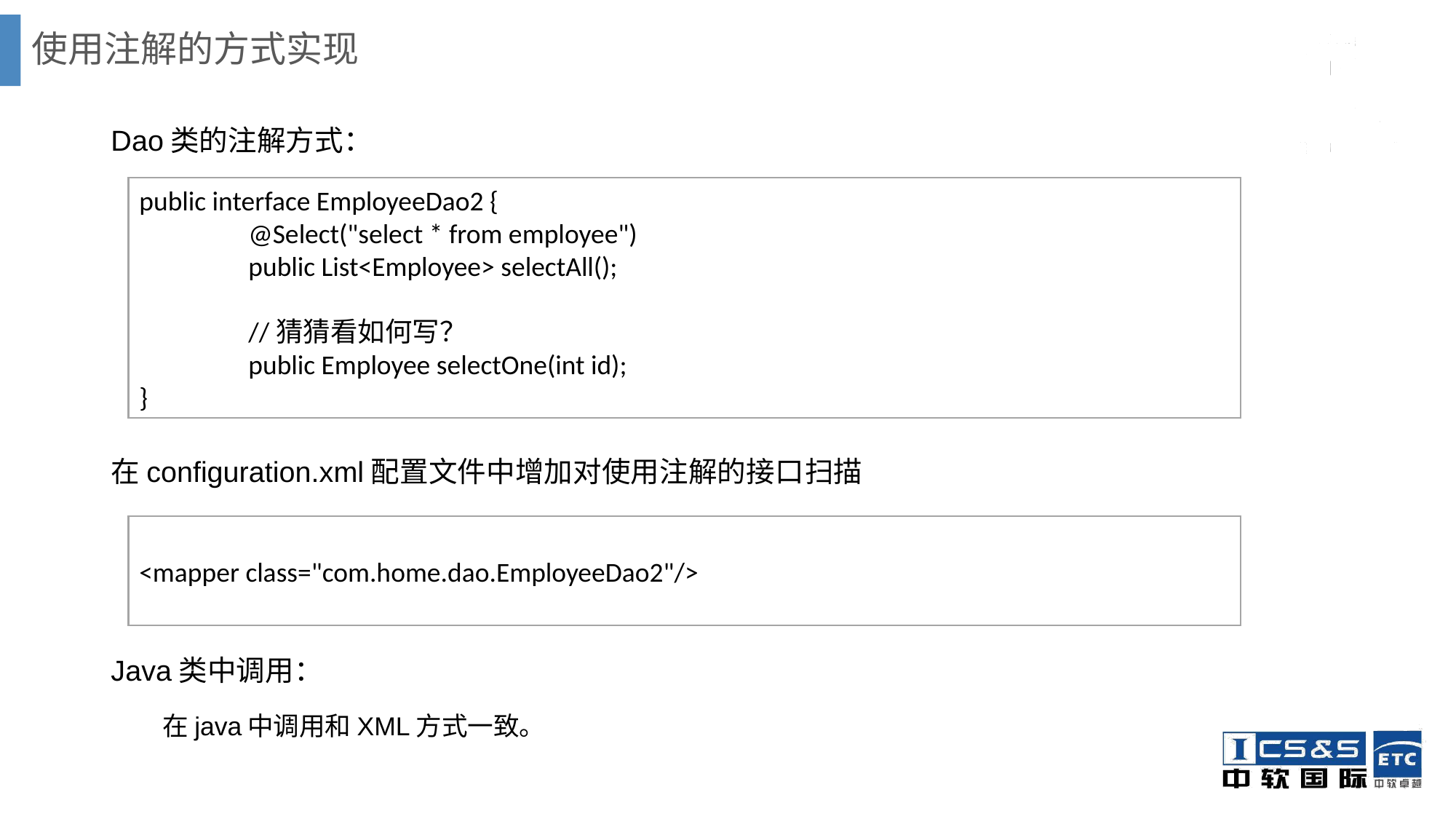

# 使用注解的方式实现
Dao类的注解方式：

在configuration.xml配置文件中增加对使用注解的接口扫描

Java类中调用：
在java中调用和XML方式一致。
public interface EmployeeDao2 {
	@Select("select * from employee")
	public List<Employee> selectAll();

	//猜猜看如何写？
	public Employee selectOne(int id);
}

<mapper class="com.home.dao.EmployeeDao2"/>